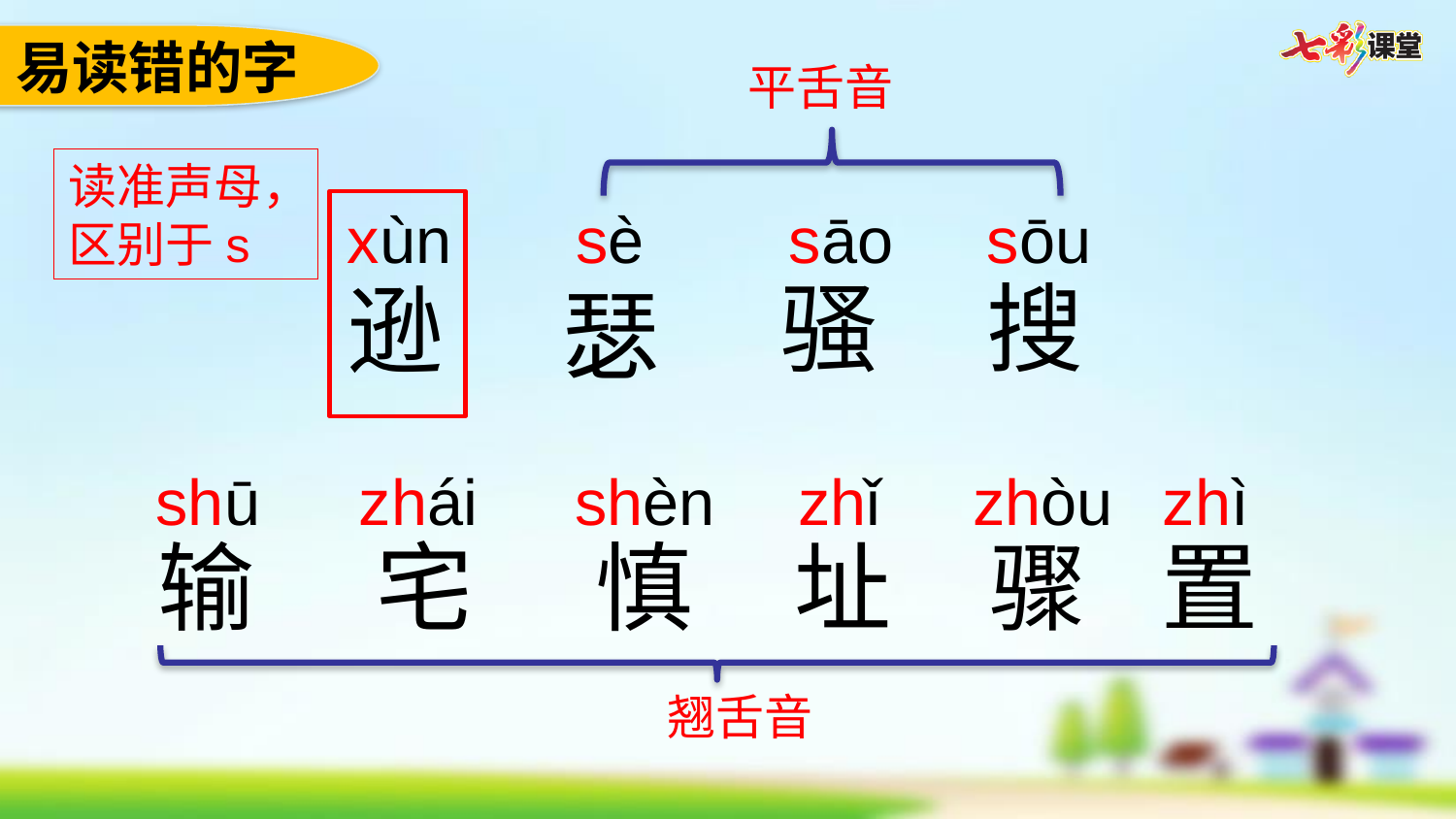

易读错的字
平舌音

读准声母，区别于s
xùn

sè
sāo
sōu
骚
搜
逊
瑟
shū
zhái
shèn
zhǐ
zhòu
zhì
输
宅
慎
址
骤
置
翘舌音